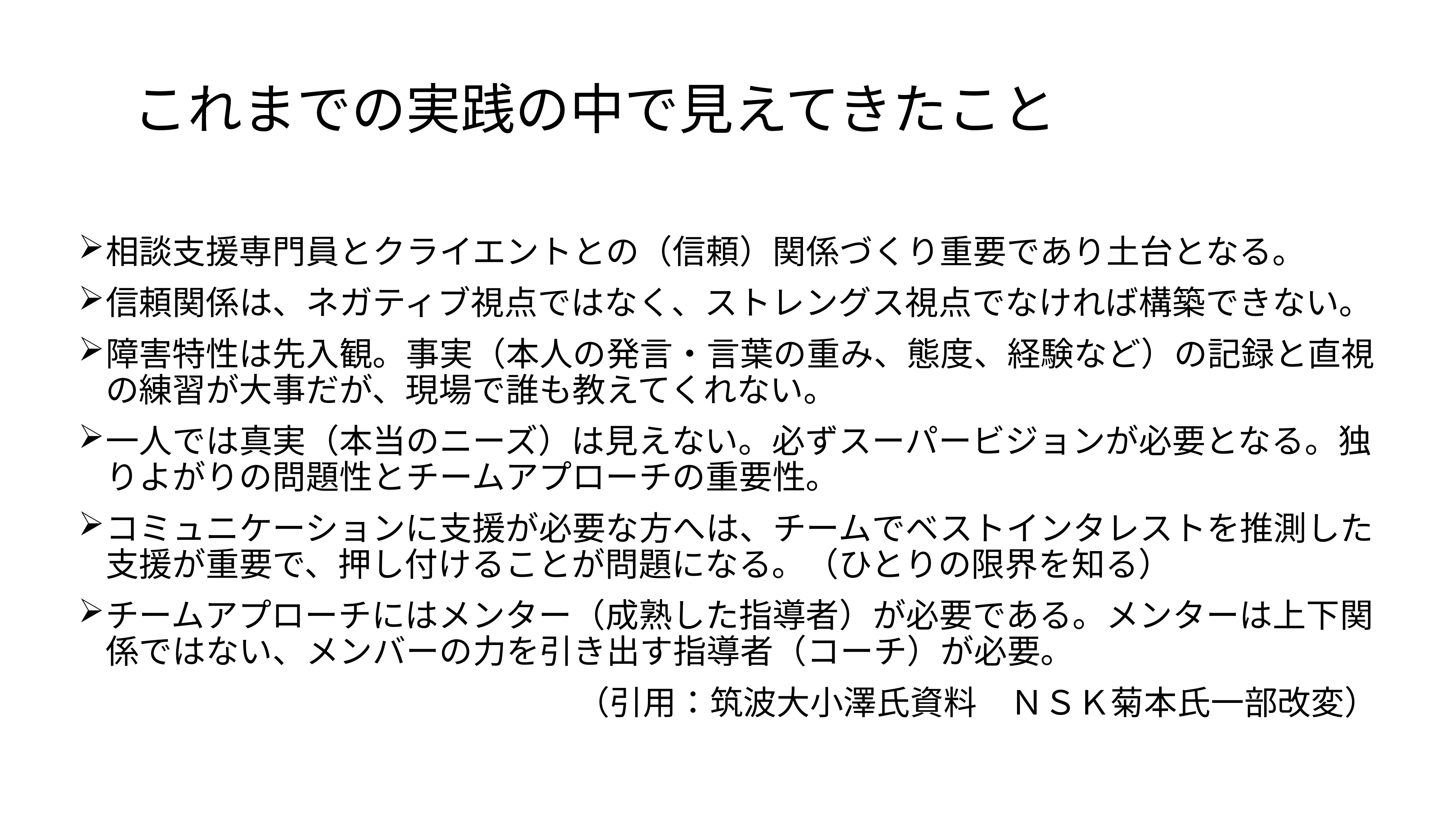

# これまでの実践の中で見えてきたこと
相談支援専門員とクライエントとの（信頼）関係づくり重要であり土台となる。
信頼関係は、ネガティブ視点ではなく、ストレングス視点でなければ構築できない。
障害特性は先入観。事実（本人の発言・言葉の重み、態度、経験など）の記録と直視の練習が大事だが、現場で誰も教えてくれない。
一人では真実（本当のニーズ）は見えない。必ずスーパービジョンが必要となる。独りよがりの問題性とチームアプローチの重要性。
コミュニケーションに支援が必要な方へは、チームでベストインタレストを推測した支援が重要で、押し付けることが問題になる。（ひとりの限界を知る）
チームアプローチにはメンター（成熟した指導者）が必要である。メンターは上下関係ではない、メンバーの力を引き出す指導者（コーチ）が必要。
（引用：筑波大小澤氏資料　ＮＳＫ菊本氏一部改変）